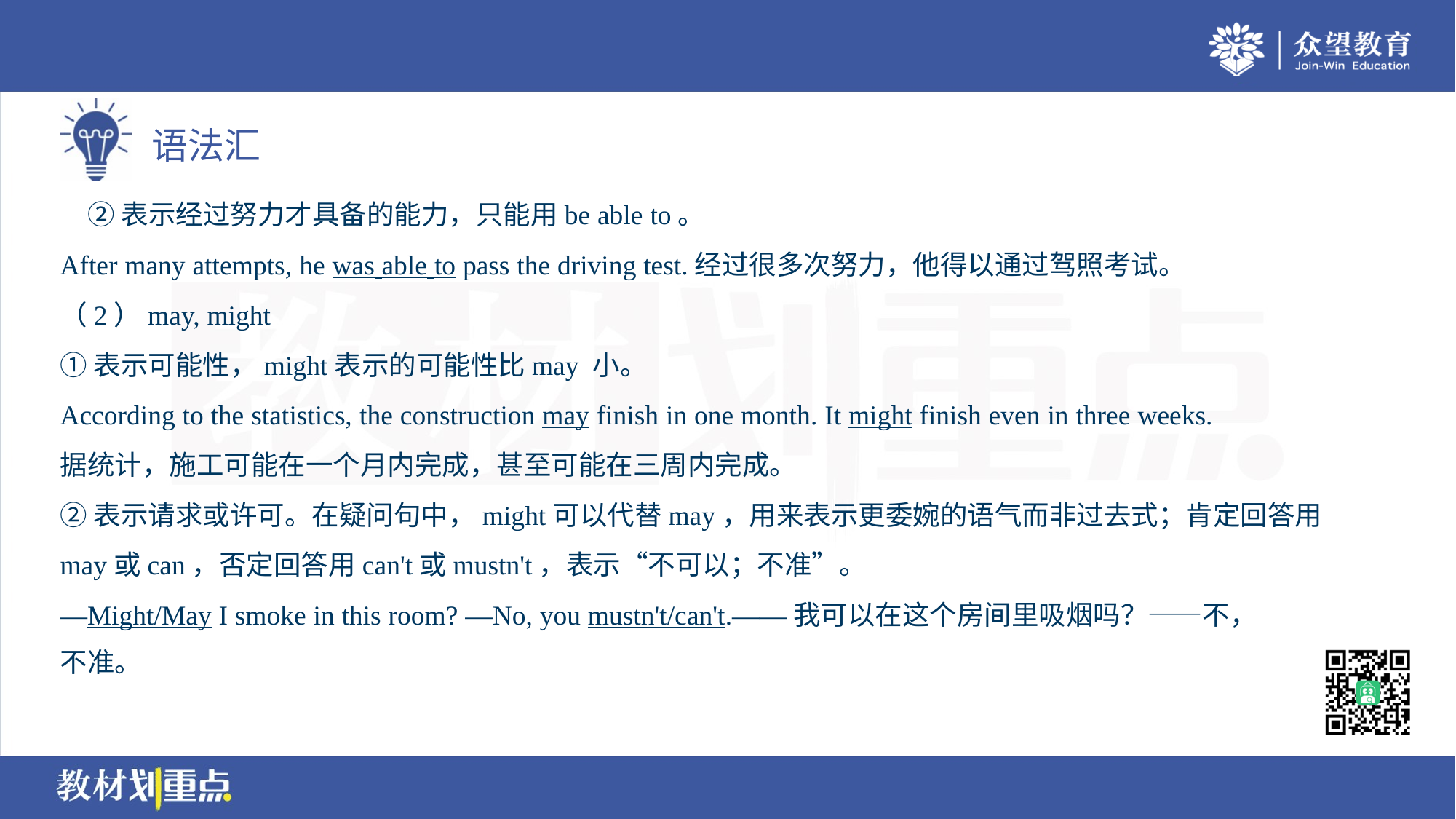

②表示经过努力才具备的能力，只能用be able to。
After many attempts, he was able to pass the driving test.经过很多次努力，他得以通过驾照考试。
（2）may, might
①表示可能性，might表示的可能性比may 小。
According to the statistics, the construction may finish in one month. It might finish even in three weeks.
据统计，施工可能在一个月内完成，甚至可能在三周内完成。
②表示请求或许可。在疑问句中，might可以代替may，用来表示更委婉的语气而非过去式；肯定回答用
may或can，否定回答用can't或mustn't，表示“不可以；不准”。
—Might/May I smoke in this room? —No, you mustn't/can't.——我可以在这个房间里吸烟吗？——不，
不准。